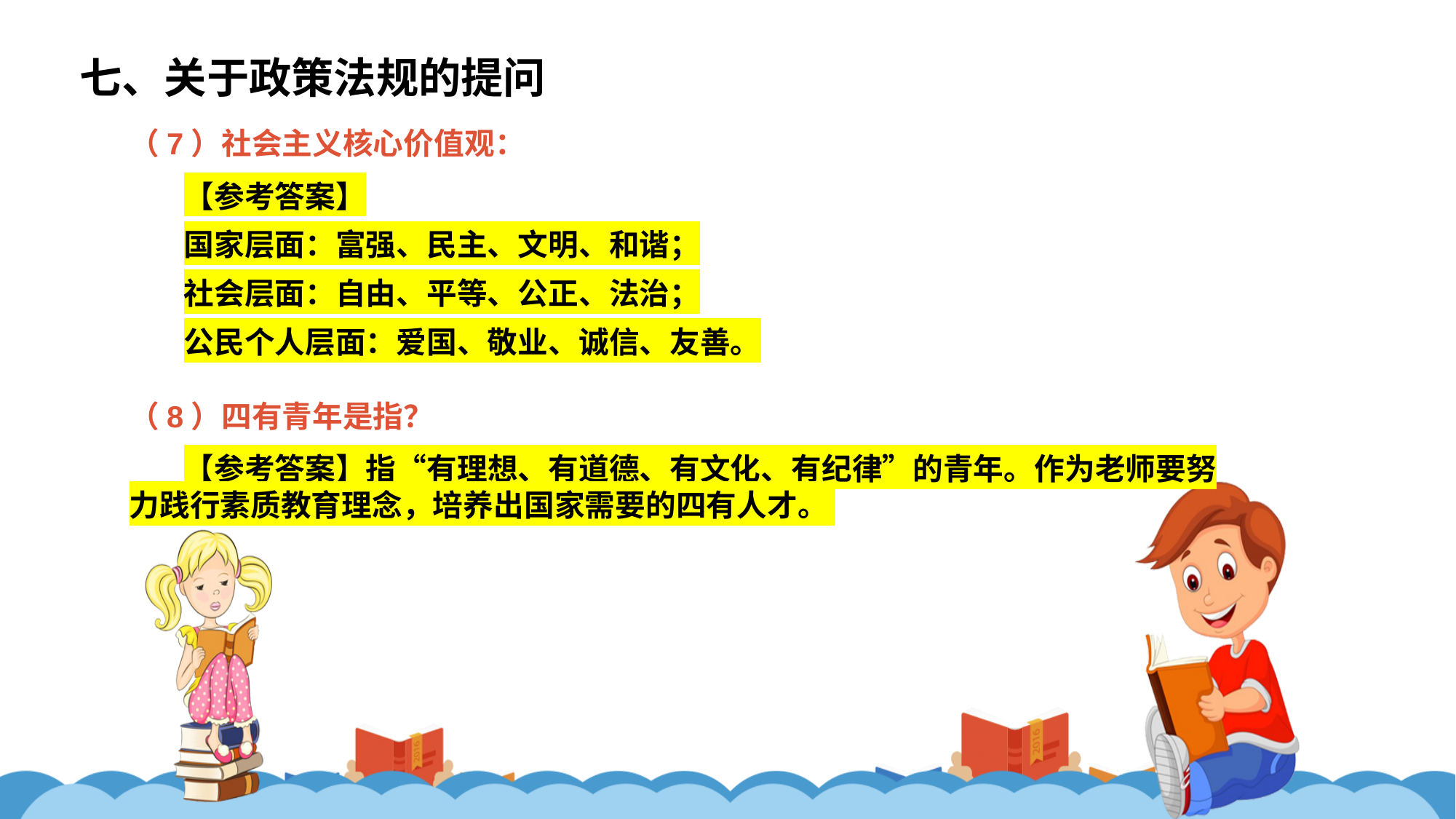

七、关于政策法规的提问
（7）社会主义核心价值观：
【参考答案】
国家层面：富强、民主、文明、和谐；
社会层面：自由、平等、公正、法治；
公民个人层面：爱国、敬业、诚信、友善。
（8）四有青年是指？
【参考答案】指“有理想、有道德、有文化、有纪律”的青年。作为老师要努力践行素质教育理念，培养出国家需要的四有人才。